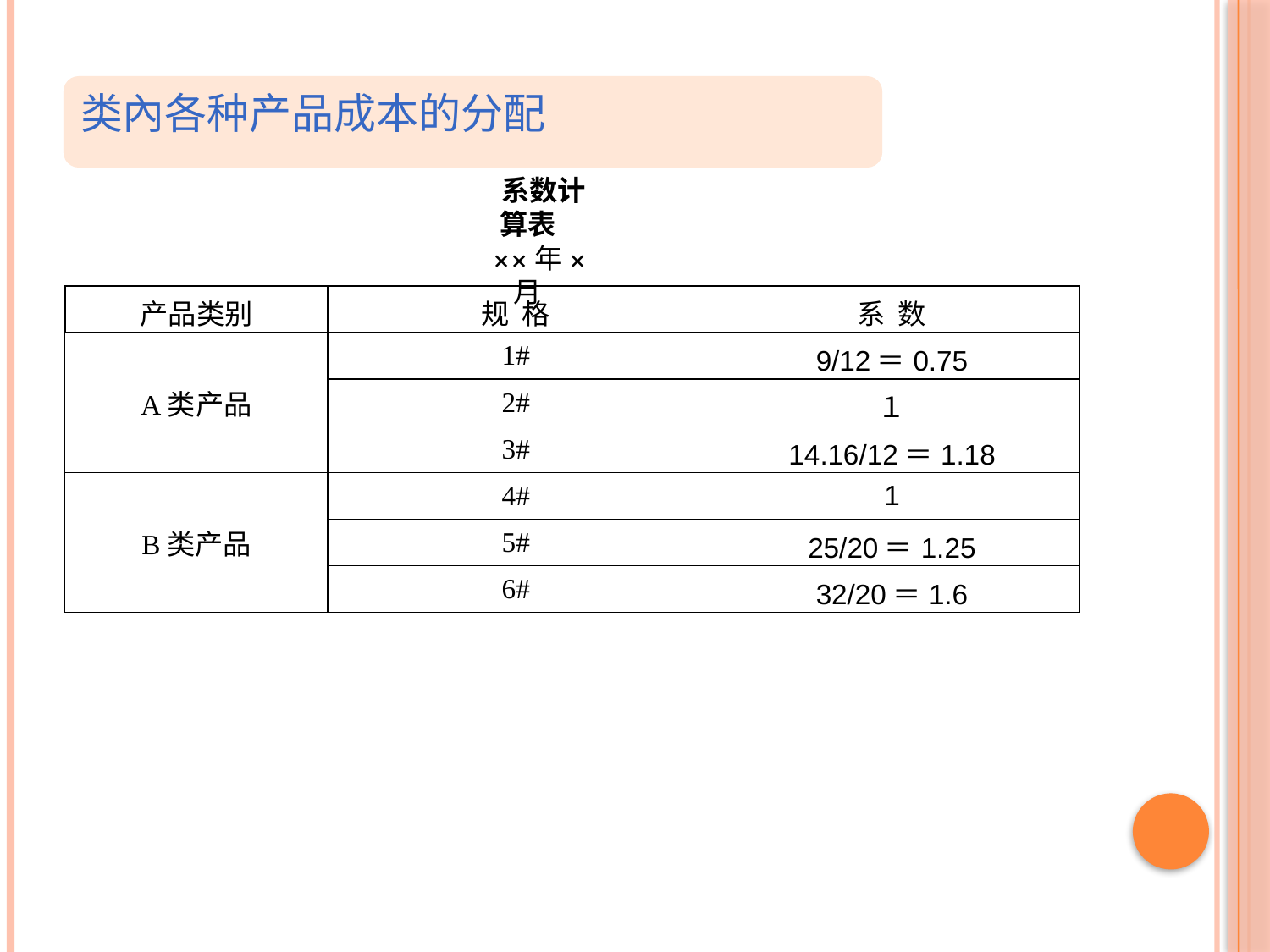

类內各种产品成本的分配
系数计算表
××年×月
| 产品类别 | 规 格 | 系 数 |
| --- | --- | --- |
| A类产品 | 1# | 9/12＝0.75 |
|  | 2# | １ |
|  | 3# | 14.16/12＝1.18 |
| B类产品 | 4# | 1 |
|  | 5# | 25/20＝1.25 |
|  | 6# | 32/20＝1.6 |